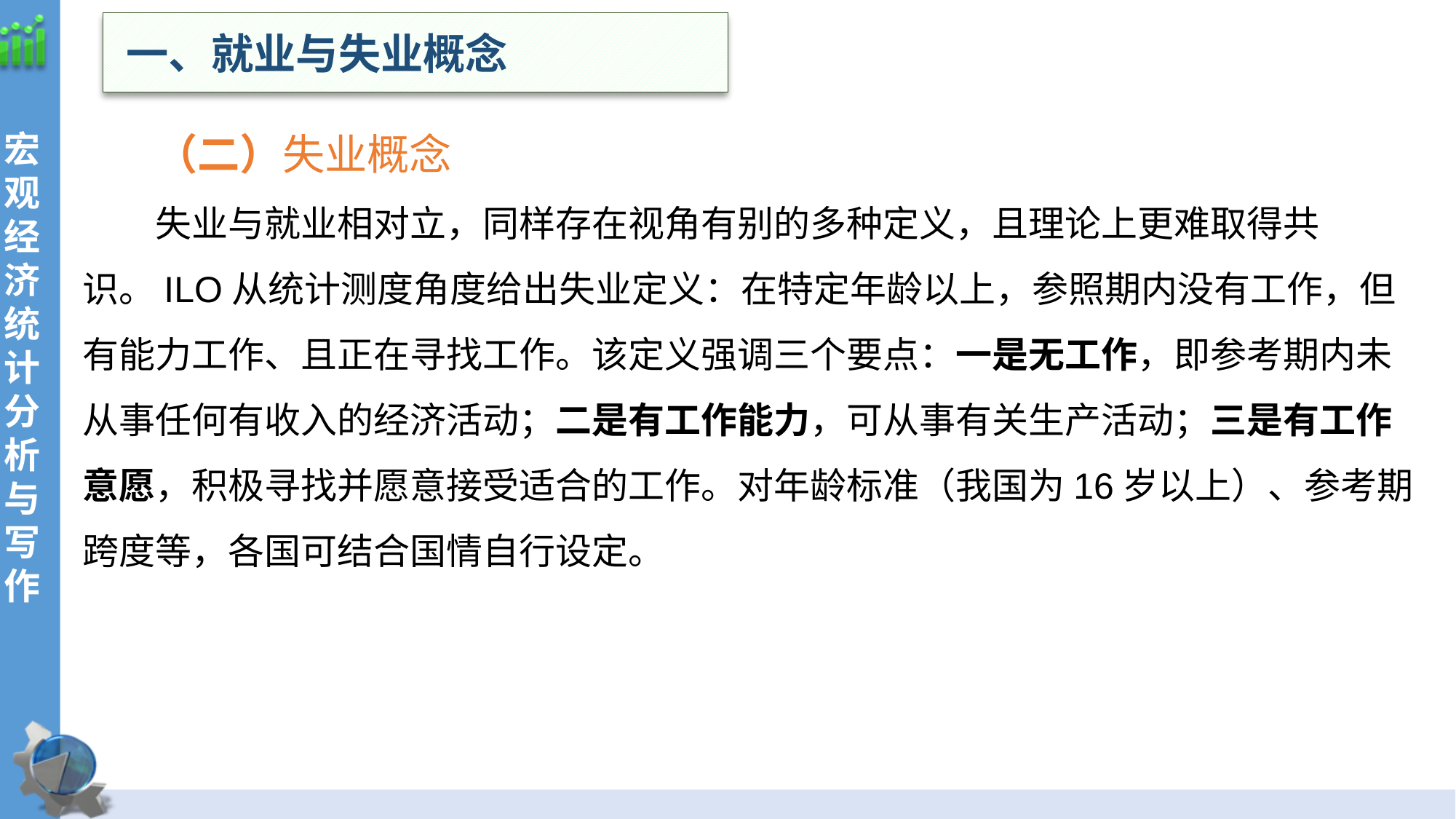

一、就业与失业概念
（二）失业概念
失业与就业相对立，同样存在视角有别的多种定义，且理论上更难取得共识。ILO从统计测度角度给出失业定义：在特定年龄以上，参照期内没有工作，但有能力工作、且正在寻找工作。该定义强调三个要点：一是无工作，即参考期内未从事任何有收入的经济活动；二是有工作能力，可从事有关生产活动；三是有工作意愿，积极寻找并愿意接受适合的工作。对年龄标准（我国为16岁以上）、参考期跨度等，各国可结合国情自行设定。

7